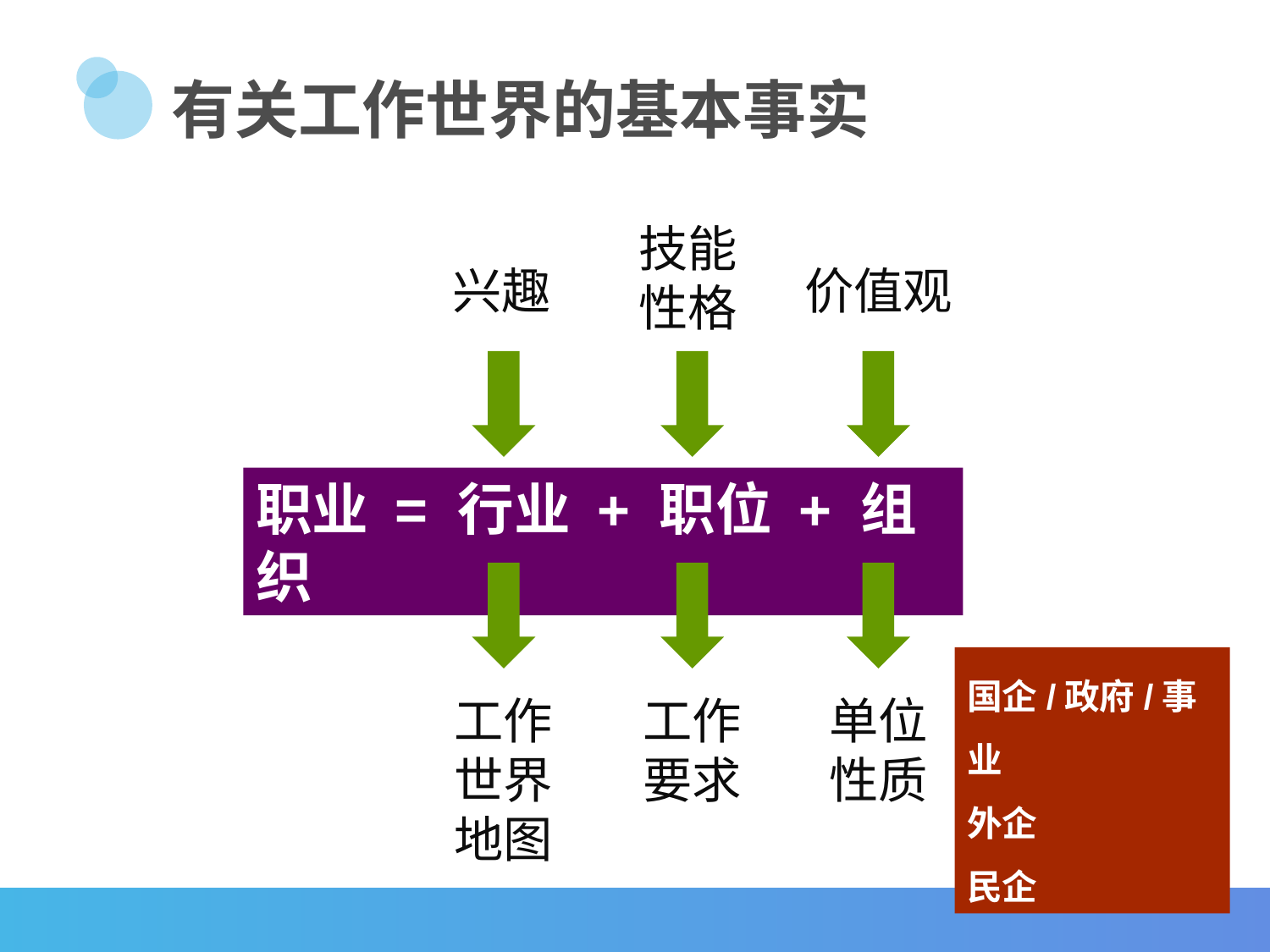

有关工作世界的基本事实
技能
性格
兴趣
价值观

职业 = 行业 + 职位 + 组织

国企/政府/事业
外企
民企
工作世界地图
工作要求
单位性质